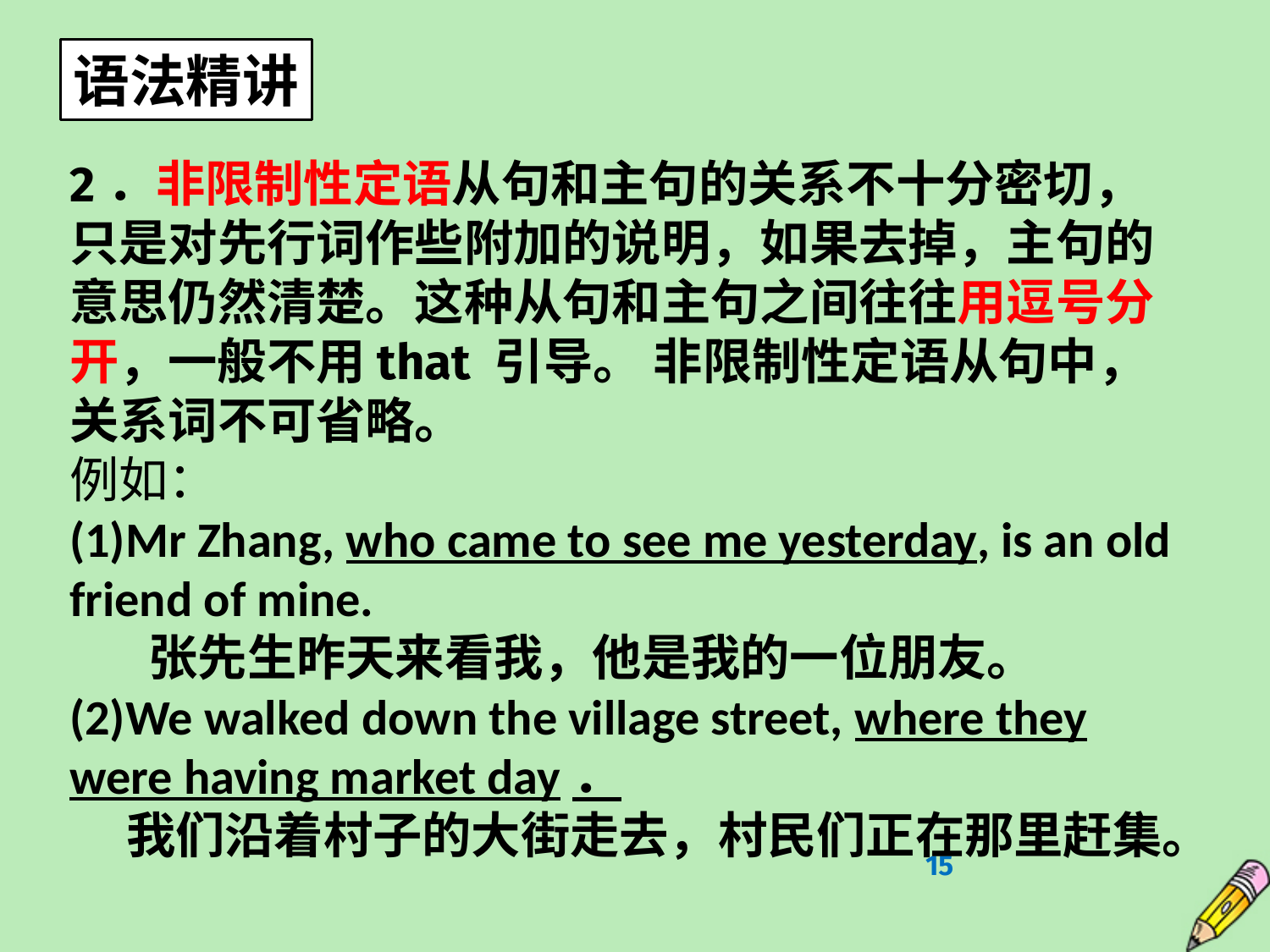

语法精讲
2．非限制性定语从句和主句的关系不十分密切，只是对先行词作些附加的说明，如果去掉，主句的意思仍然清楚。这种从句和主句之间往往用逗号分开，一般不用that 引导。 非限制性定语从句中，关系词不可省略。
例如：
(1)Mr Zhang, who came to see me yesterday, is an old friend of mine.
      张先生昨天来看我，他是我的一位朋友。
(2)We walked down the village street, where they were having market day．
    我们沿着村子的大街走去，村民们正在那里赶集。
15